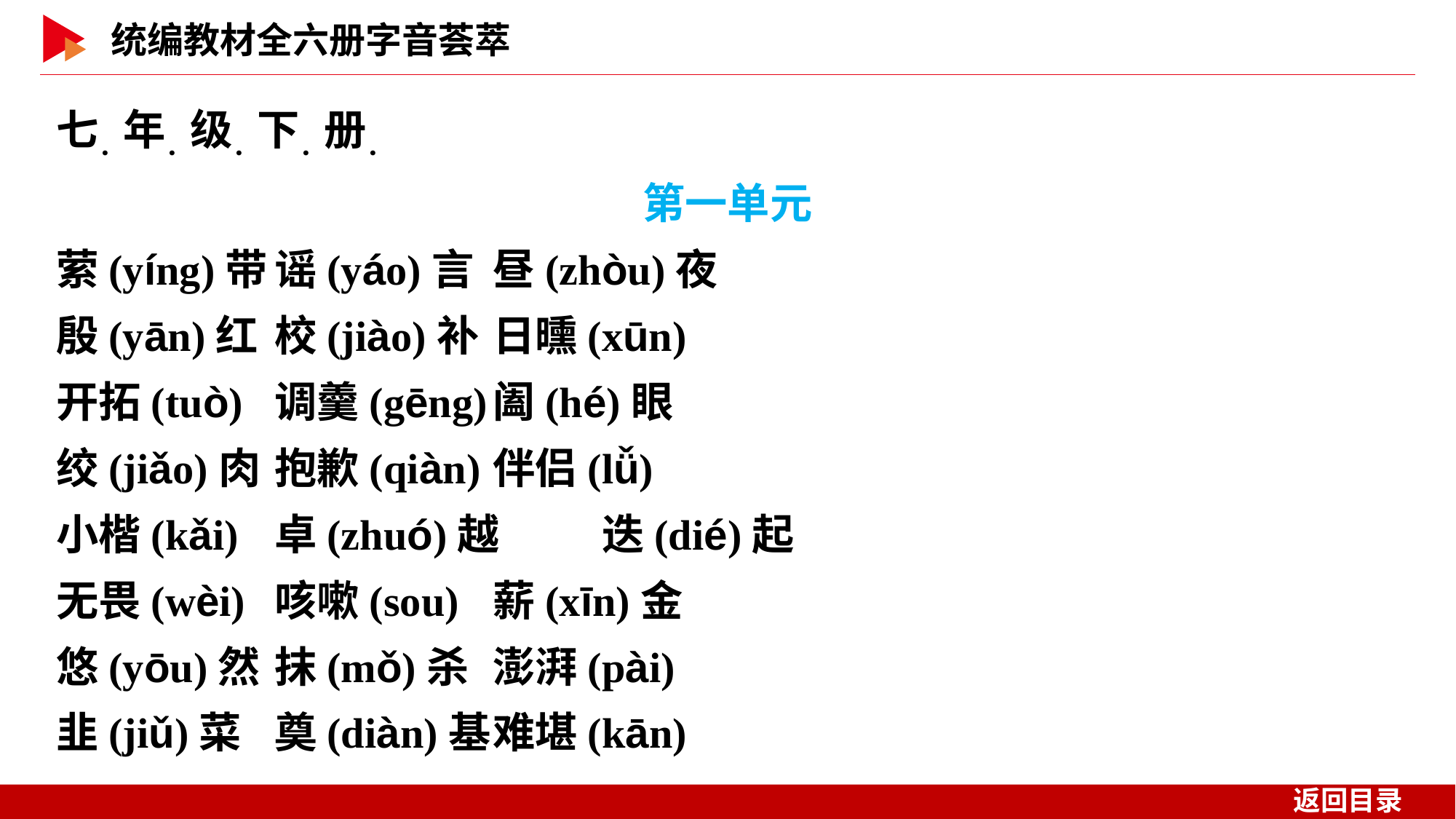

七．年．级．下．册．
第一单元
萦(yíng)带	谣(yáo)言	昼(zhòu)夜
殷(yān)红	校(jiào)补	日曛(xūn)
开拓(tuò)	调羹(gēng)	阖(hé)眼
绞(jiǎo)肉	抱歉(qiàn)	伴侣(lǚ)
小楷(kǎi)	卓(zhuó)越	迭(dié)起
无畏(wèi)	咳嗽(sou)	薪(xīn)金
悠(yōu)然	抹(mǒ)杀	澎湃(pài)
韭(jiǔ)菜	奠(diàn)基	难堪(kān)